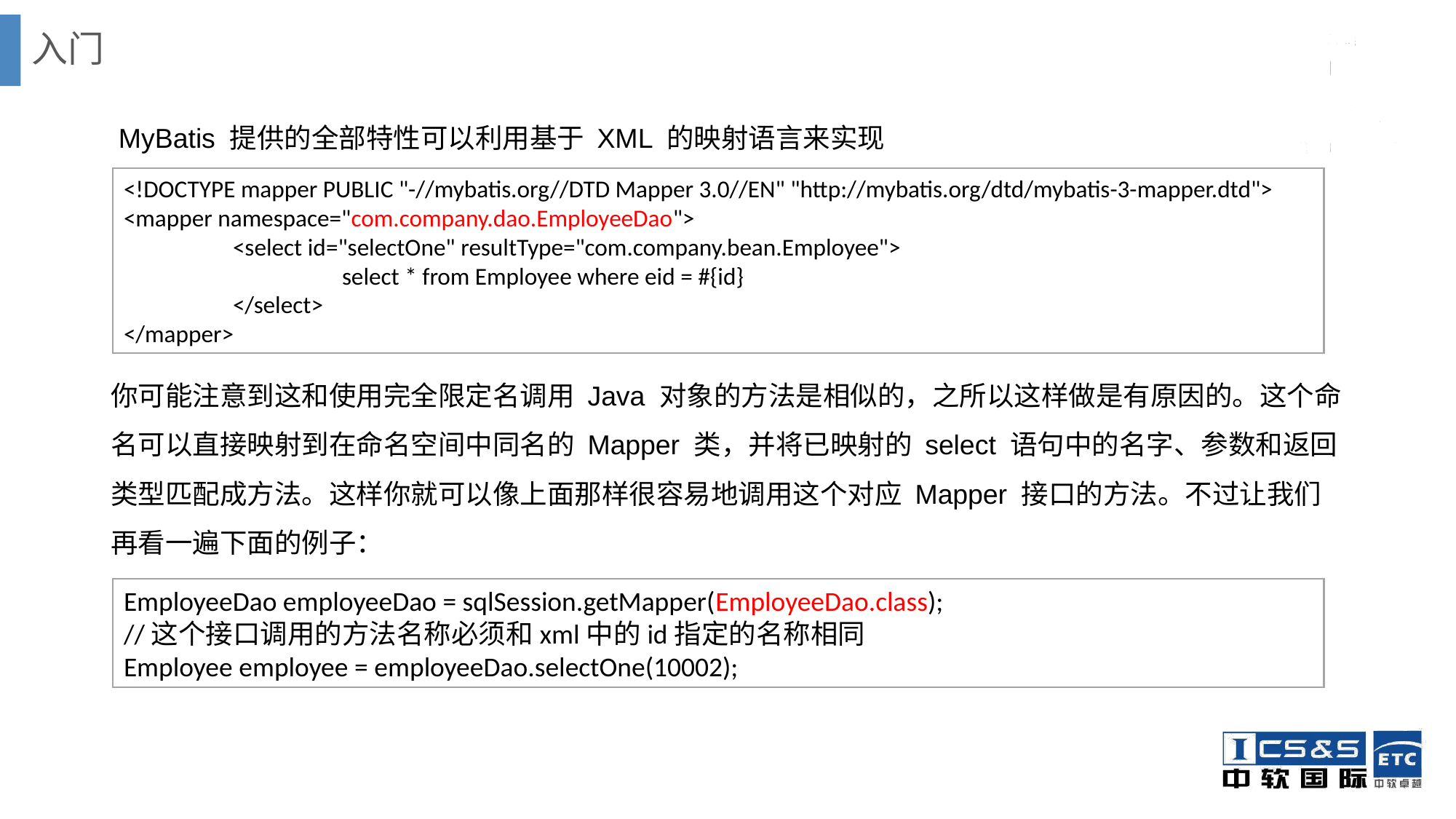

# 入门
 MyBatis 提供的全部特性可以利用基于 XML 的映射语言来实现

你可能注意到这和使用完全限定名调用 Java 对象的方法是相似的，之所以这样做是有原因的。这个命名可以直接映射到在命名空间中同名的 Mapper 类，并将已映射的 select 语句中的名字、参数和返回类型匹配成方法。这样你就可以像上面那样很容易地调用这个对应 Mapper 接口的方法。不过让我们再看一遍下面的例子：

<!DOCTYPE mapper PUBLIC "-//mybatis.org//DTD Mapper 3.0//EN" "http://mybatis.org/dtd/mybatis-3-mapper.dtd">
<mapper namespace="com.company.dao.EmployeeDao">
	<select id="selectOne" resultType="com.company.bean.Employee">
		select * from Employee where eid = #{id}
	</select>
</mapper>
EmployeeDao employeeDao = sqlSession.getMapper(EmployeeDao.class);
//这个接口调用的方法名称必须和xml中的id指定的名称相同
Employee employee = employeeDao.selectOne(10002);